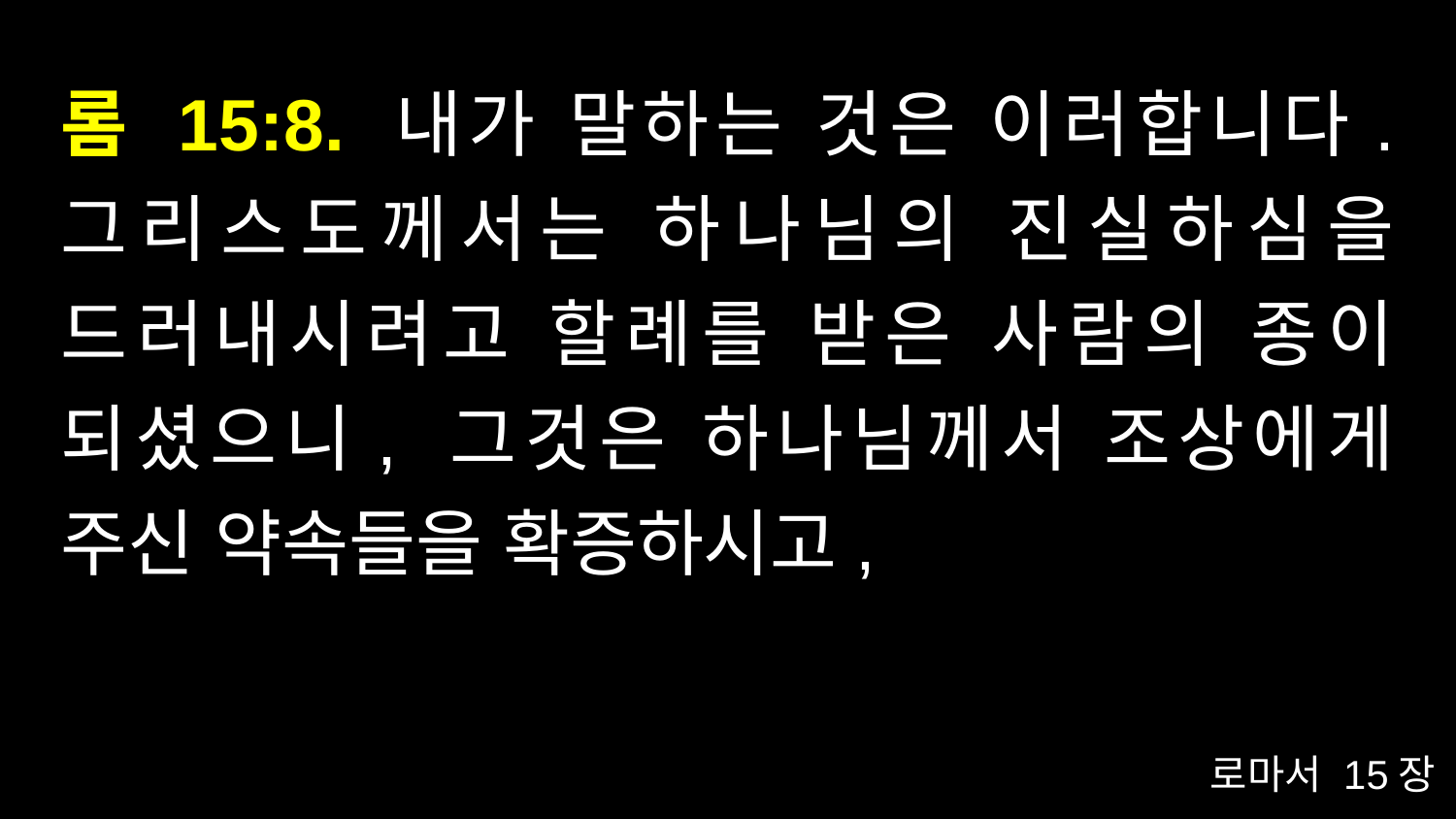

# 롬 15:8. 내가 말하는 것은 이러합니다. 그리스도께서는 하나님의 진실하심을 드러내시려고 할례를 받은 사람의 종이 되셨으니, 그것은 하나님께서 조상에게 주신 약속들을 확증하시고,
로마서 15장